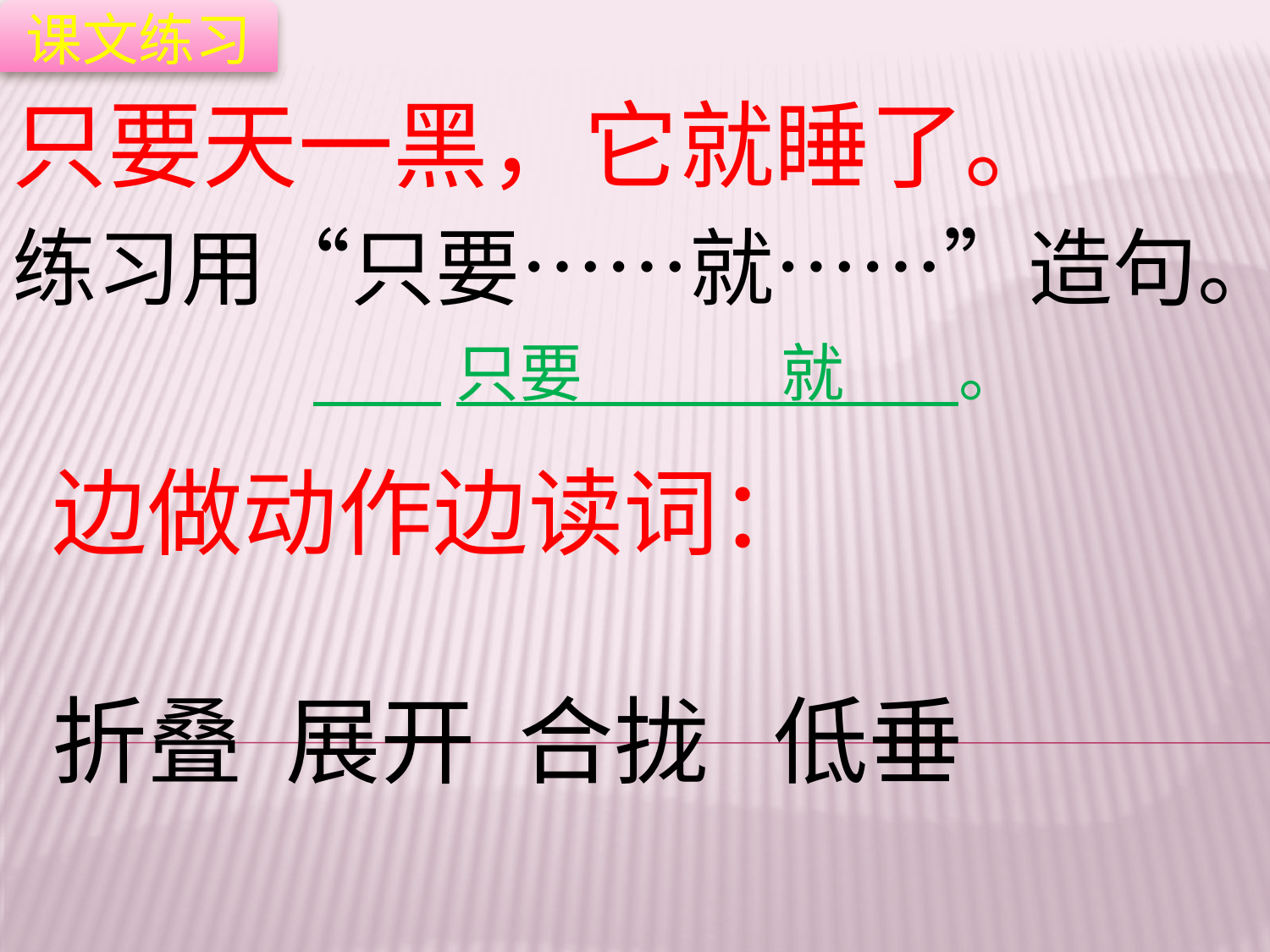

课文练习
只要天一黑，它就睡了。
练习用“只要……就……”造句。
         只要              就        。
边做动作边读词：

折叠  展开  合拢   低垂